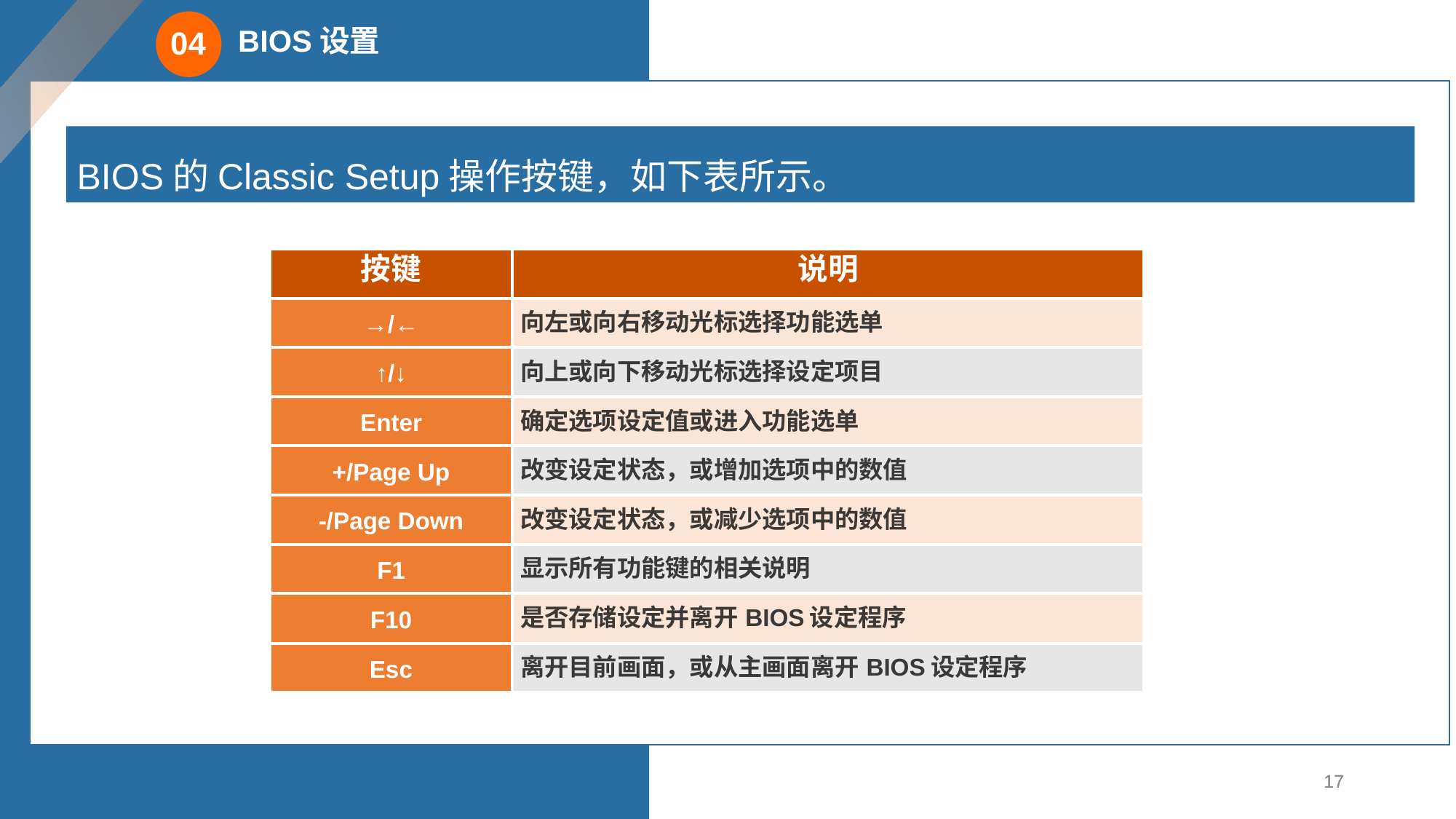

BIOS设置
04
BIOS的Classic Setup操作按键，如下表所示。
| 按键 | 说明 |
| --- | --- |
| →/← | 向左或向右移动光标选择功能选单 |
| ↑/↓ | 向上或向下移动光标选择设定项目 |
| Enter | 确定选项设定值或进入功能选单 |
| +/Page Up | 改变设定状态，或增加选项中的数值 |
| -/Page Down | 改变设定状态，或减少选项中的数值 |
| F1 | 显示所有功能键的相关说明 |
| F10 | 是否存储设定并离开BIOS设定程序 |
| Esc | 离开目前画面，或从主画面离开BIOS设定程序 |